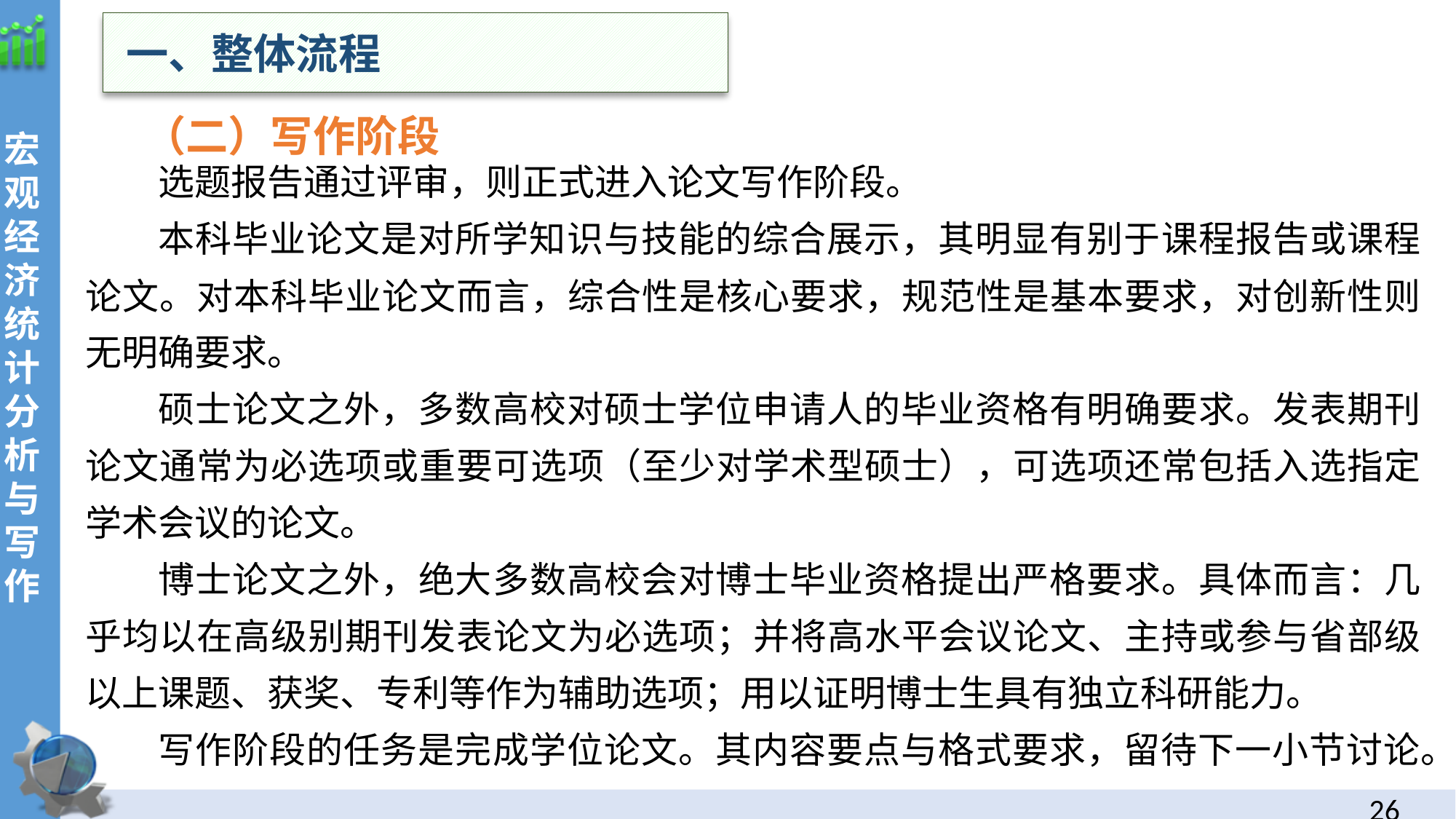

一、整体流程
（二）写作阶段
选题报告通过评审，则正式进入论文写作阶段。
本科毕业论文是对所学知识与技能的综合展示，其明显有别于课程报告或课程论文。对本科毕业论文而言，综合性是核心要求，规范性是基本要求，对创新性则无明确要求。
硕士论文之外，多数高校对硕士学位申请人的毕业资格有明确要求。发表期刊论文通常为必选项或重要可选项（至少对学术型硕士），可选项还常包括入选指定学术会议的论文。
博士论文之外，绝大多数高校会对博士毕业资格提出严格要求。具体而言：几乎均以在高级别期刊发表论文为必选项；并将高水平会议论文、主持或参与省部级以上课题、获奖、专利等作为辅助选项；用以证明博士生具有独立科研能力。
写作阶段的任务是完成学位论文。其内容要点与格式要求，留待下一小节讨论。

26